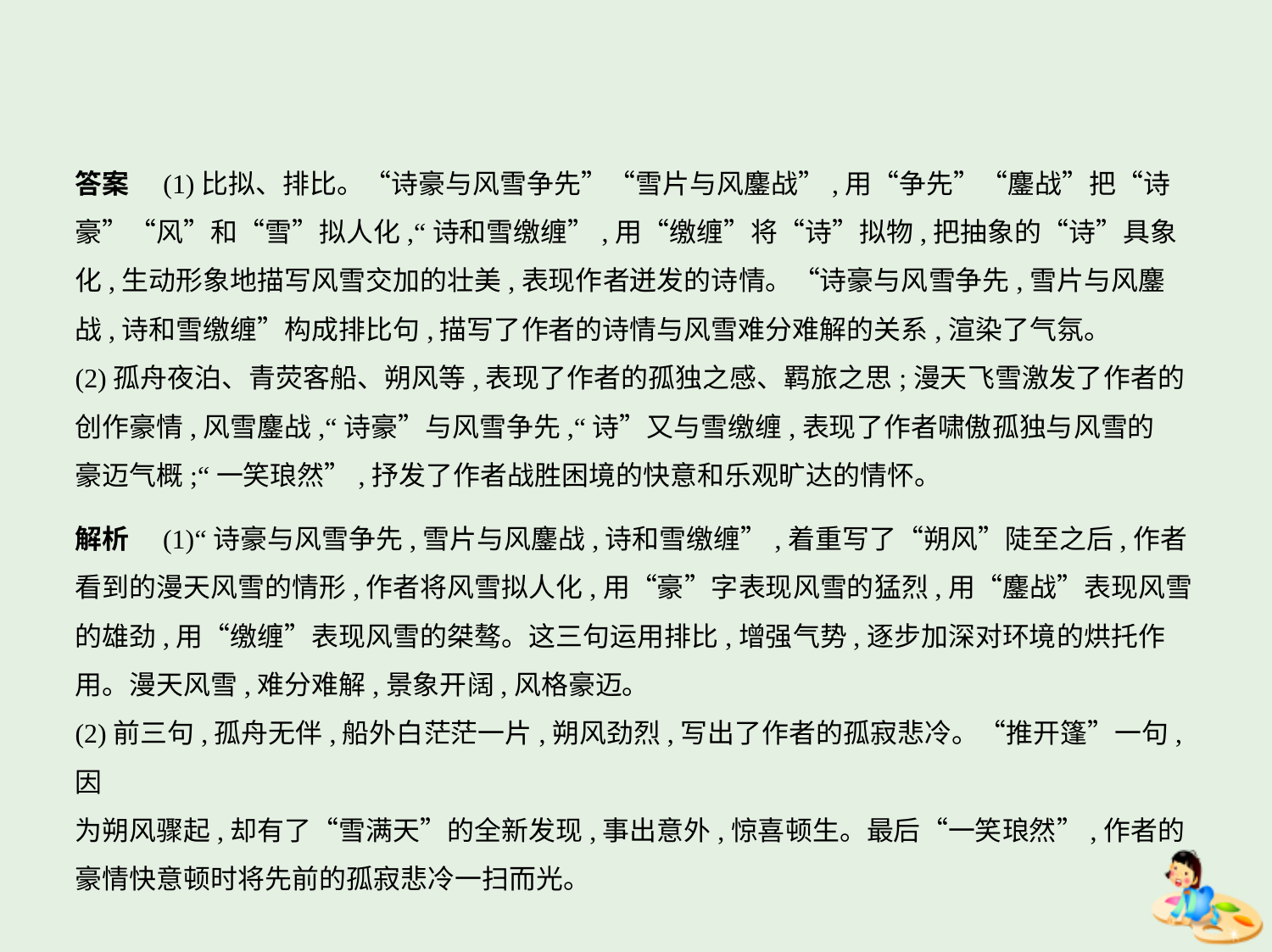

答案　(1)比拟、排比。“诗豪与风雪争先”“雪片与风鏖战”,用“争先”“鏖战”把“诗
豪”“风”和“雪”拟人化,“诗和雪缴缠”,用“缴缠”将“诗”拟物,把抽象的“诗”具象
化,生动形象地描写风雪交加的壮美,表现作者迸发的诗情。“诗豪与风雪争先,雪片与风鏖
战,诗和雪缴缠”构成排比句,描写了作者的诗情与风雪难分难解的关系,渲染了气氛。
(2)孤舟夜泊、青荧客船、朔风等,表现了作者的孤独之感、羁旅之思;漫天飞雪激发了作者的
创作豪情,风雪鏖战,“诗豪”与风雪争先,“诗”又与雪缴缠,表现了作者啸傲孤独与风雪的
豪迈气概;“一笑琅然”,抒发了作者战胜困境的快意和乐观旷达的情怀。
解析　(1)“诗豪与风雪争先,雪片与风鏖战,诗和雪缴缠”,着重写了“朔风”陡至之后,作者
看到的漫天风雪的情形,作者将风雪拟人化,用“豪”字表现风雪的猛烈,用“鏖战”表现风雪
的雄劲,用“缴缠”表现风雪的桀骜。这三句运用排比,增强气势,逐步加深对环境的烘托作
用。漫天风雪,难分难解,景象开阔,风格豪迈。
(2)前三句,孤舟无伴,船外白茫茫一片,朔风劲烈,写出了作者的孤寂悲冷。“推开篷”一句,因
为朔风骤起,却有了“雪满天”的全新发现,事出意外,惊喜顿生。最后“一笑琅然”,作者的
豪情快意顿时将先前的孤寂悲冷一扫而光。